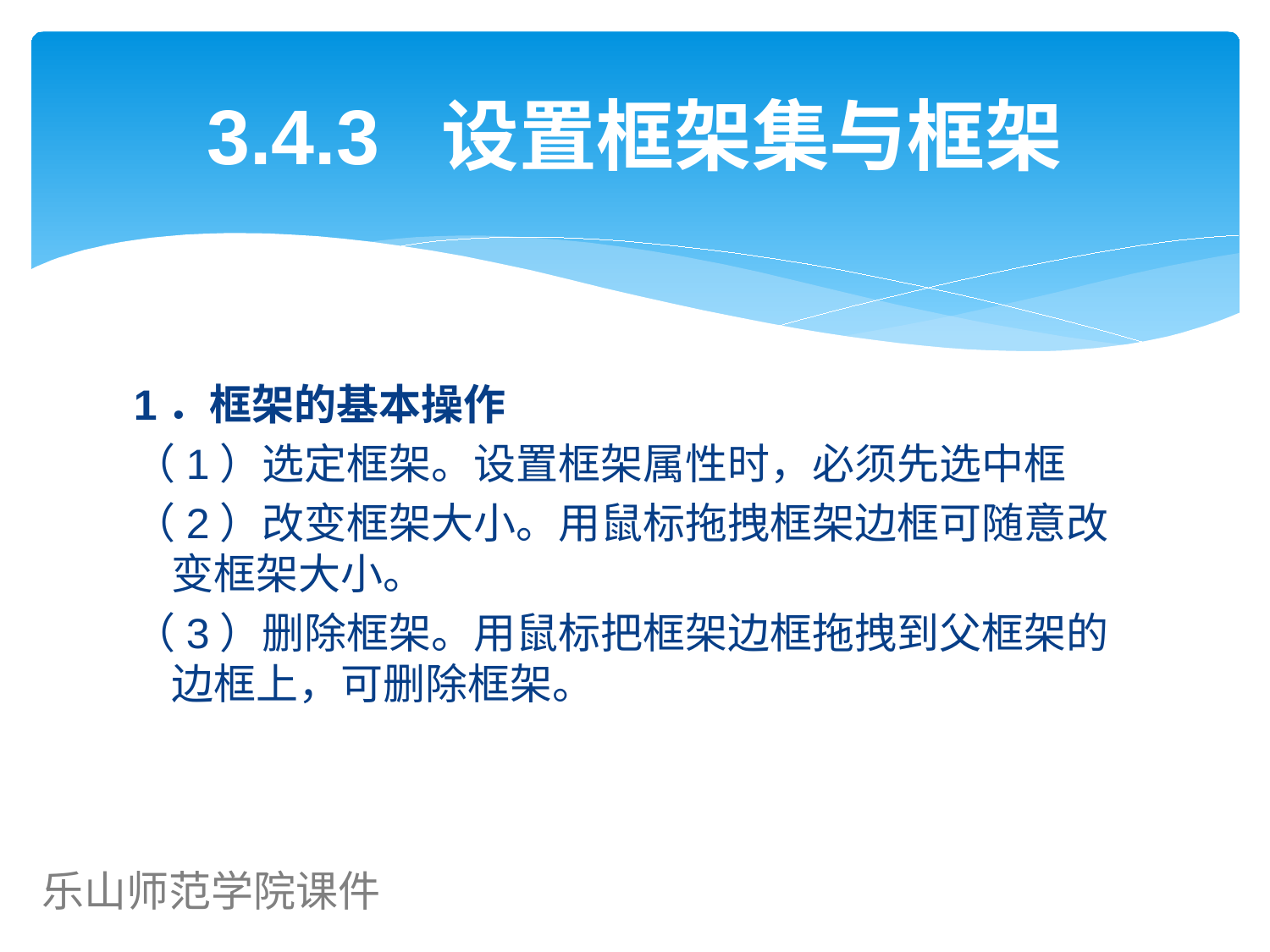

# 3.4.3  设置框架集与框架
1．框架的基本操作
（1）选定框架。设置框架属性时，必须先选中框
（2）改变框架大小。用鼠标拖拽框架边框可随意改变框架大小。
（3）删除框架。用鼠标把框架边框拖拽到父框架的边框上，可删除框架。